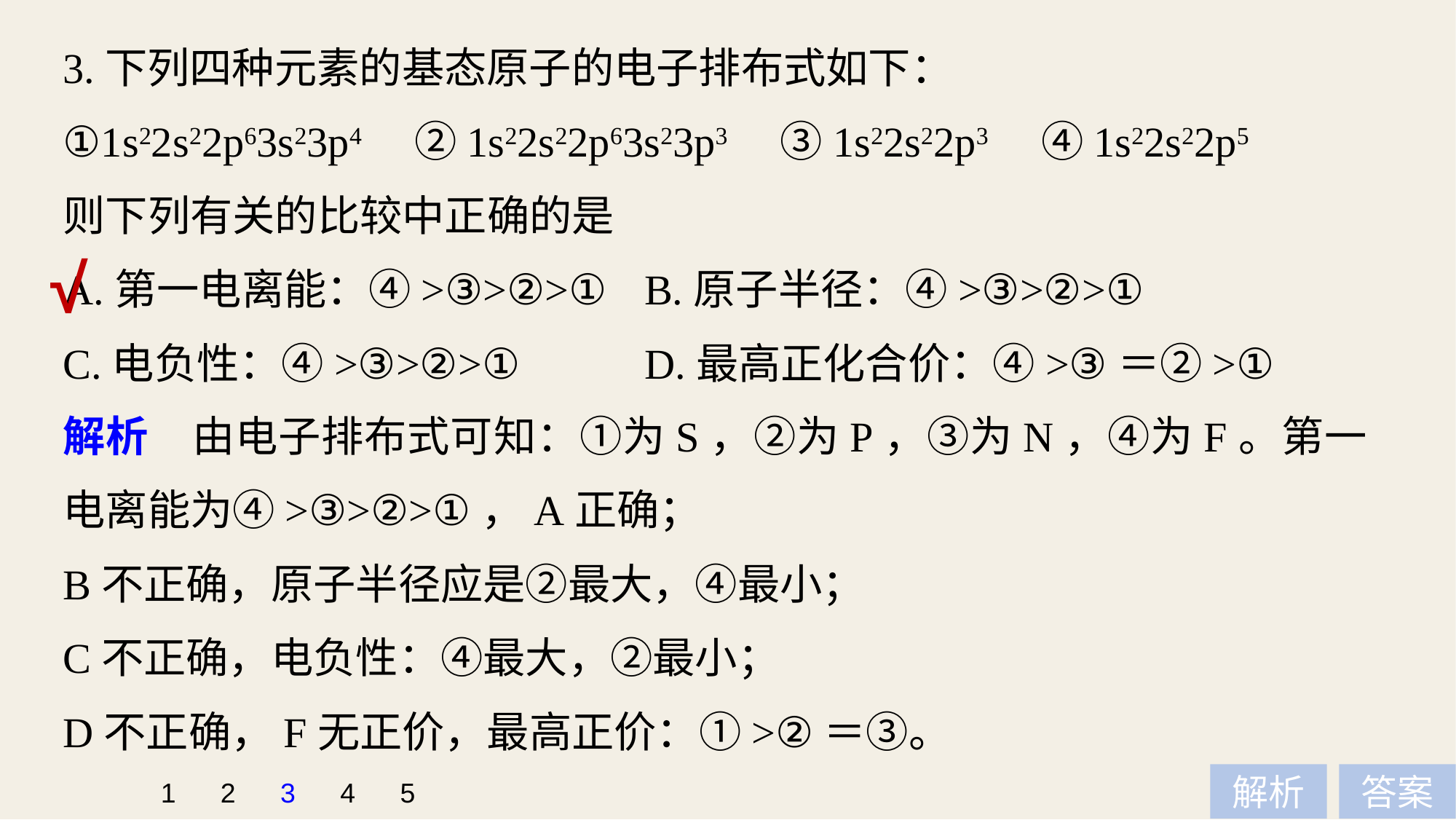

3.下列四种元素的基态原子的电子排布式如下：
①1s22s22p63s23p4　②1s22s22p63s23p3　③1s22s22p3　④1s22s22p5
则下列有关的比较中正确的是
A.第一电离能：④>③>②>①	   B.原子半径：④>③>②>①
C.电负性：④>③>②>①	   D.最高正化合价：④>③＝②>①
√
解析　由电子排布式可知：①为S，②为P，③为N，④为F。第一电离能为④>③>②>①，A正确；
B不正确，原子半径应是②最大，④最小；
C不正确，电负性：④最大，②最小；
D不正确，F无正价，最高正价：①>②＝③。
1
2
3
4
5
解析
答案